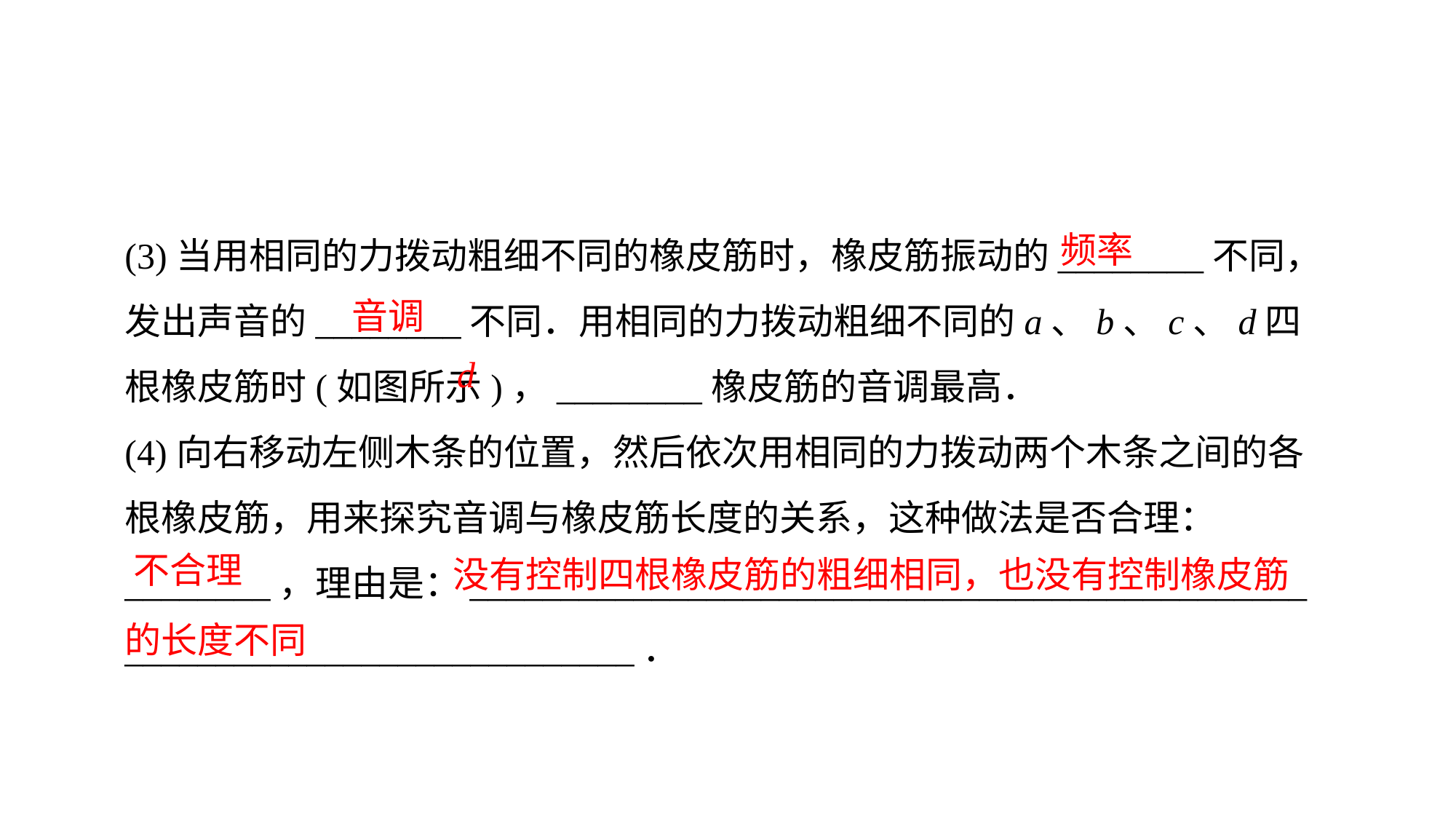

(3)当用相同的力拨动粗细不同的橡皮筋时，橡皮筋振动的________不同，发出声音的________不同．用相同的力拨动粗细不同的a、b、c、d四根橡皮筋时(如图所示)，________橡皮筋的音调最高．
(4)向右移动左侧木条的位置，然后依次用相同的力拨动两个木条之间的各根橡皮筋，用来探究音调与橡皮筋长度的关系，这种做法是否合理：________，理由是：______________________________________________
____________________________．
频率
音调
d
                                       没有控制四根橡皮筋的粗细相同，也没有控制橡皮筋
的长度不同
不合理